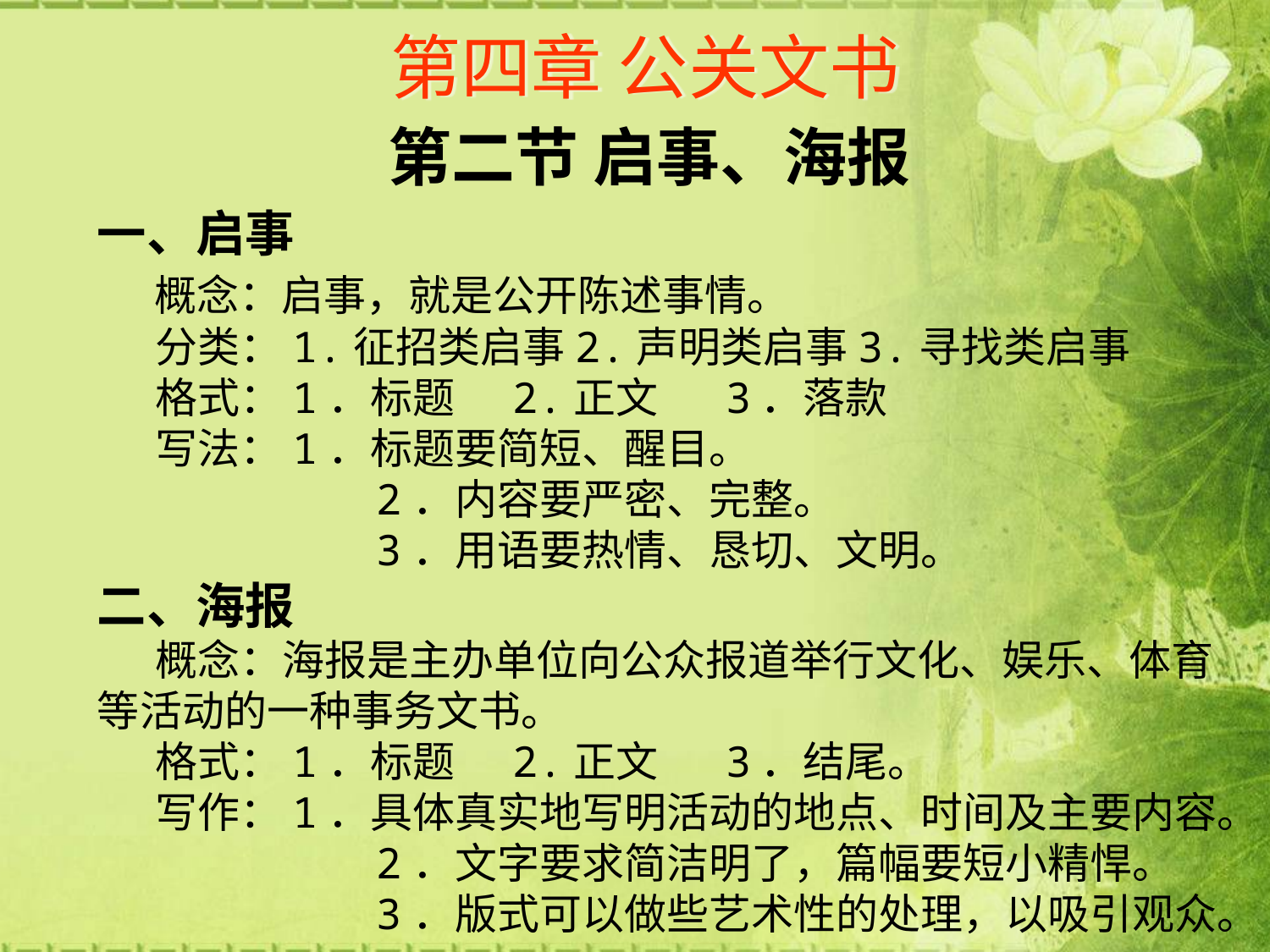

# 第四章 公关文书
第二节 启事、海报
一、启事
    概念：启事，就是公开陈述事情。
     分类：1.征招类启事2.声明类启事3.寻找类启事
     格式：1．标题     2.正文      3．落款
     写法：1．标题要简短、醒目。
           2．内容要严密、完整。
           3．用语要热情、恳切、文明。
二、海报
     概念：海报是主办单位向公众报道举行文化、娱乐、体育等活动的一种事务文书。
     格式：1．标题     2.正文      3．结尾。
     写作：1．具体真实地写明活动的地点、时间及主要内容。
           2．文字要求简洁明了，篇幅要短小精悍。
           3．版式可以做些艺术性的处理，以吸引观众。